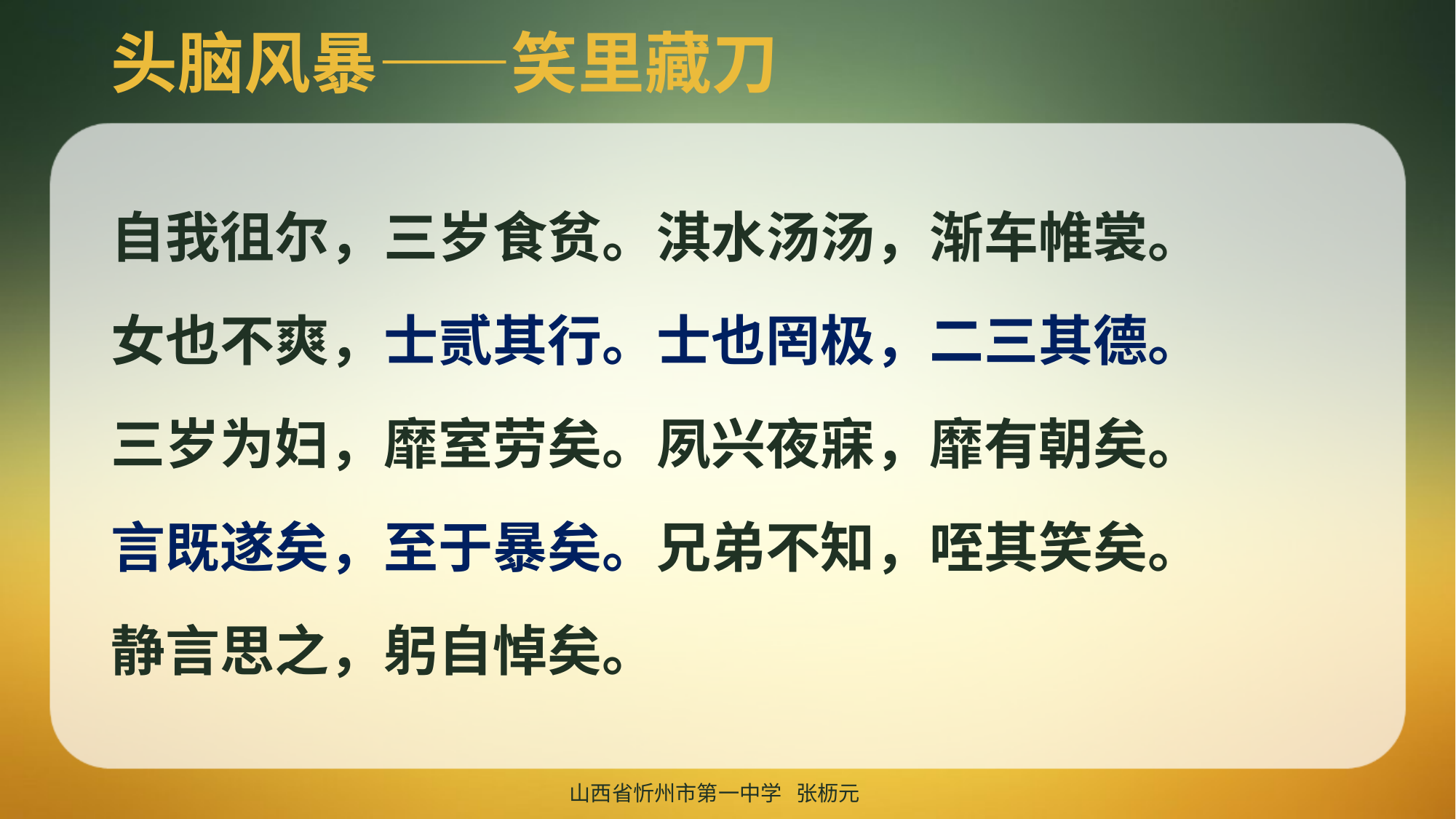

# 头脑风暴——笑里藏刀
自我徂尔，三岁食贫。淇水汤汤，渐车帷裳。
女也不爽，士贰其行。士也罔极，二三其德。
三岁为妇，靡室劳矣。夙兴夜寐，靡有朝矣。
言既遂矣，至于暴矣。兄弟不知，咥其笑矣。
静言思之，躬自悼矣。
山西省忻州市第一中学   张枥元